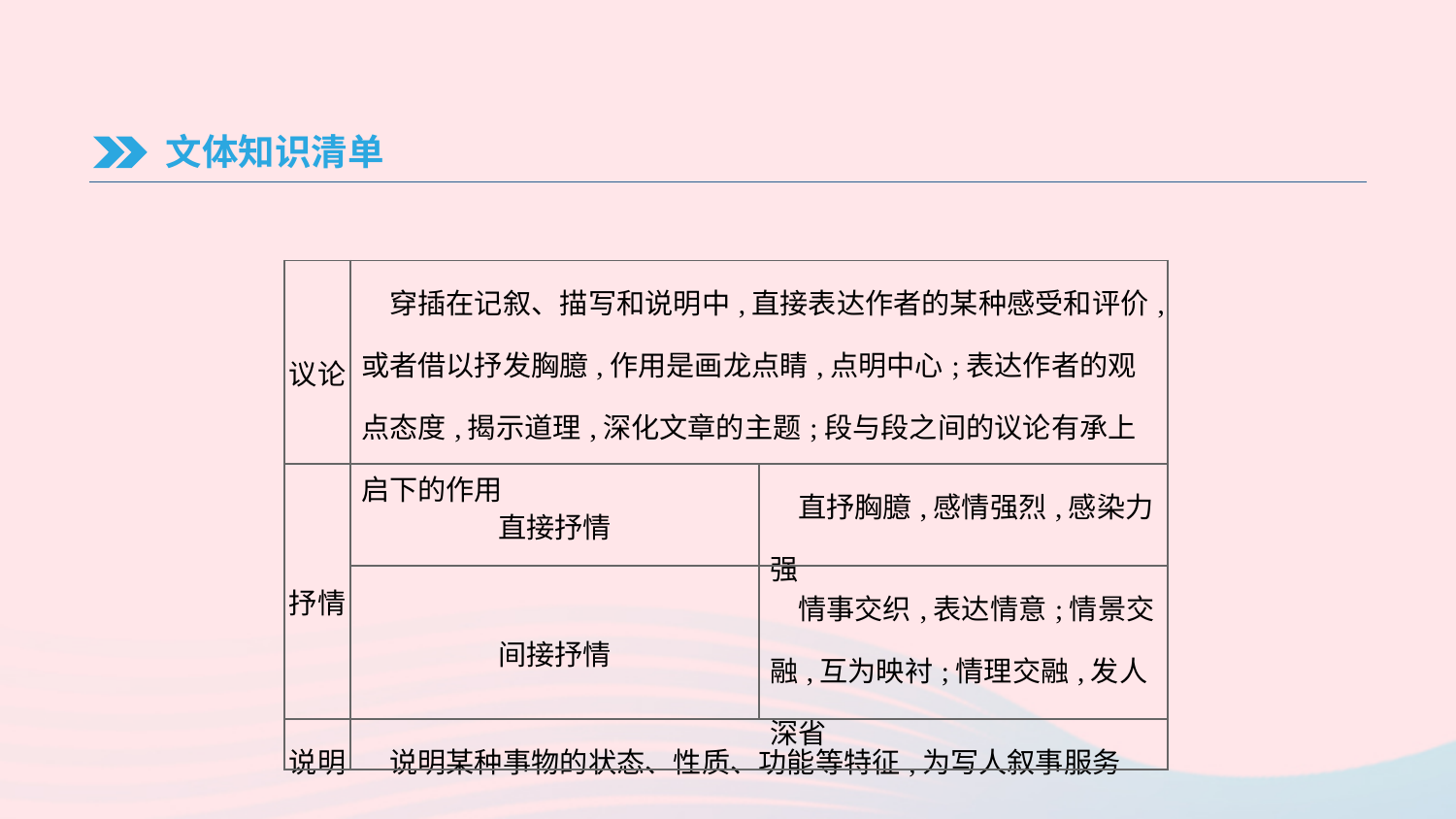

文体知识清单

| 议论 | 穿插在记叙、描写和说明中,直接表达作者的某种感受和评价,或者借以抒发胸臆,作用是画龙点睛,点明中心;表达作者的观点态度,揭示道理,深化文章的主题;段与段之间的议论有承上启下的作用 |  |
| --- | --- | --- |
| 抒情 | 直接抒情 | 直抒胸臆,感情强烈,感染力强 |
|  | 间接抒情 | 情事交织,表达情意;情景交融,互为映衬;情理交融,发人深省 |
| 说明 | 说明某种事物的状态、性质、功能等特征,为写人叙事服务 |  |